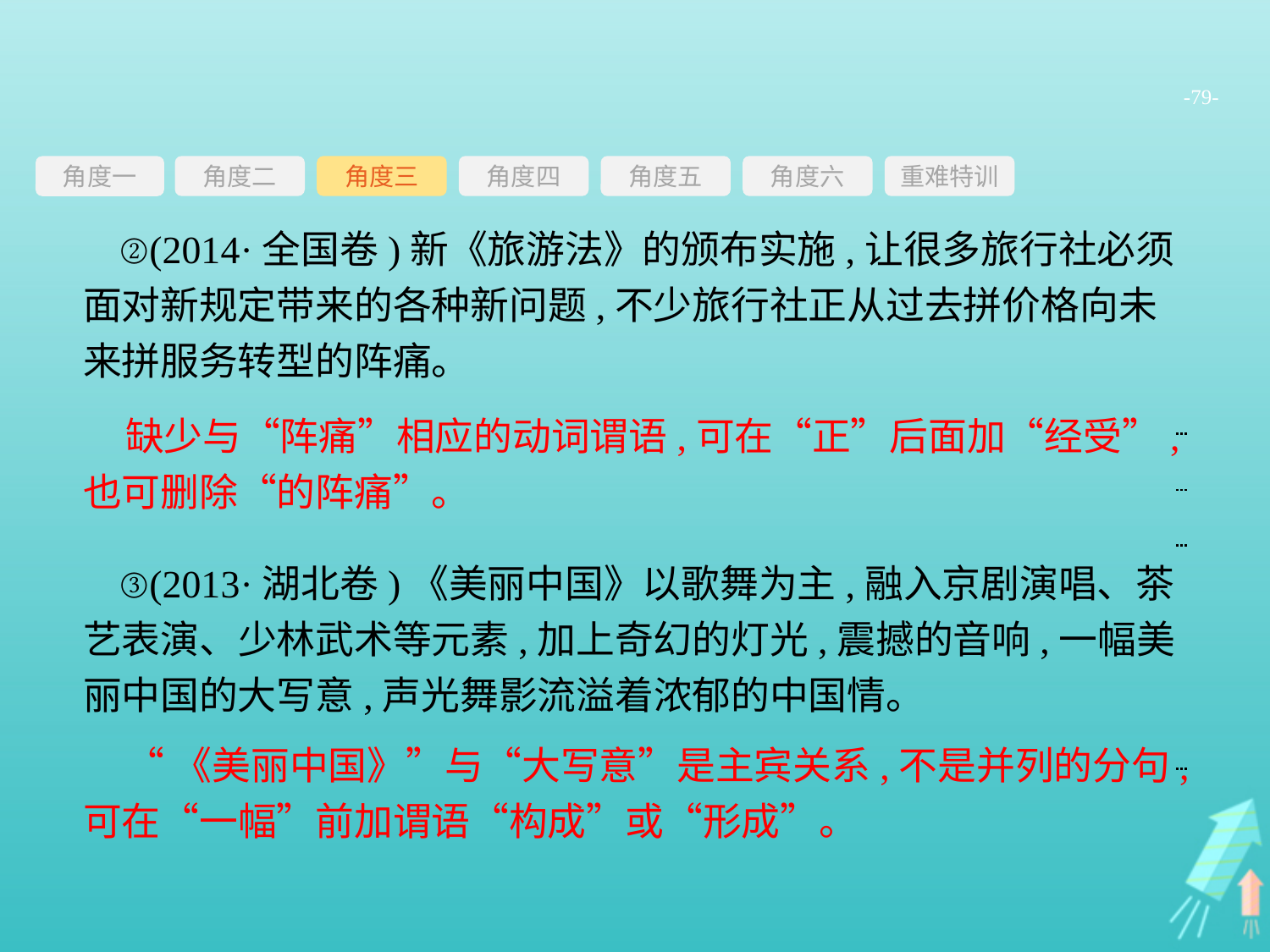

-79-
角度三
角度四
角度五
角度六
重难特训
角度二
角度一
②(2014·全国卷)新《旅游法》的颁布实施,让很多旅行社必须面对新规定带来的各种新问题,不少旅行社正从过去拼价格向未来拼服务转型的阵痛。

③(2013·湖北卷)《美丽中国》以歌舞为主,融入京剧演唱、茶艺表演、少林武术等元素,加上奇幻的灯光,震撼的音响,一幅美丽中国的大写意,声光舞影流溢着浓郁的中国情。

缺少与“阵痛”相应的动词谓语,可在“正”后面加“经受”,也可删除“的阵痛”。
“《美丽中国》”与“大写意”是主宾关系,不是并列的分句,可在“一幅”前加谓语“构成”或“形成”。